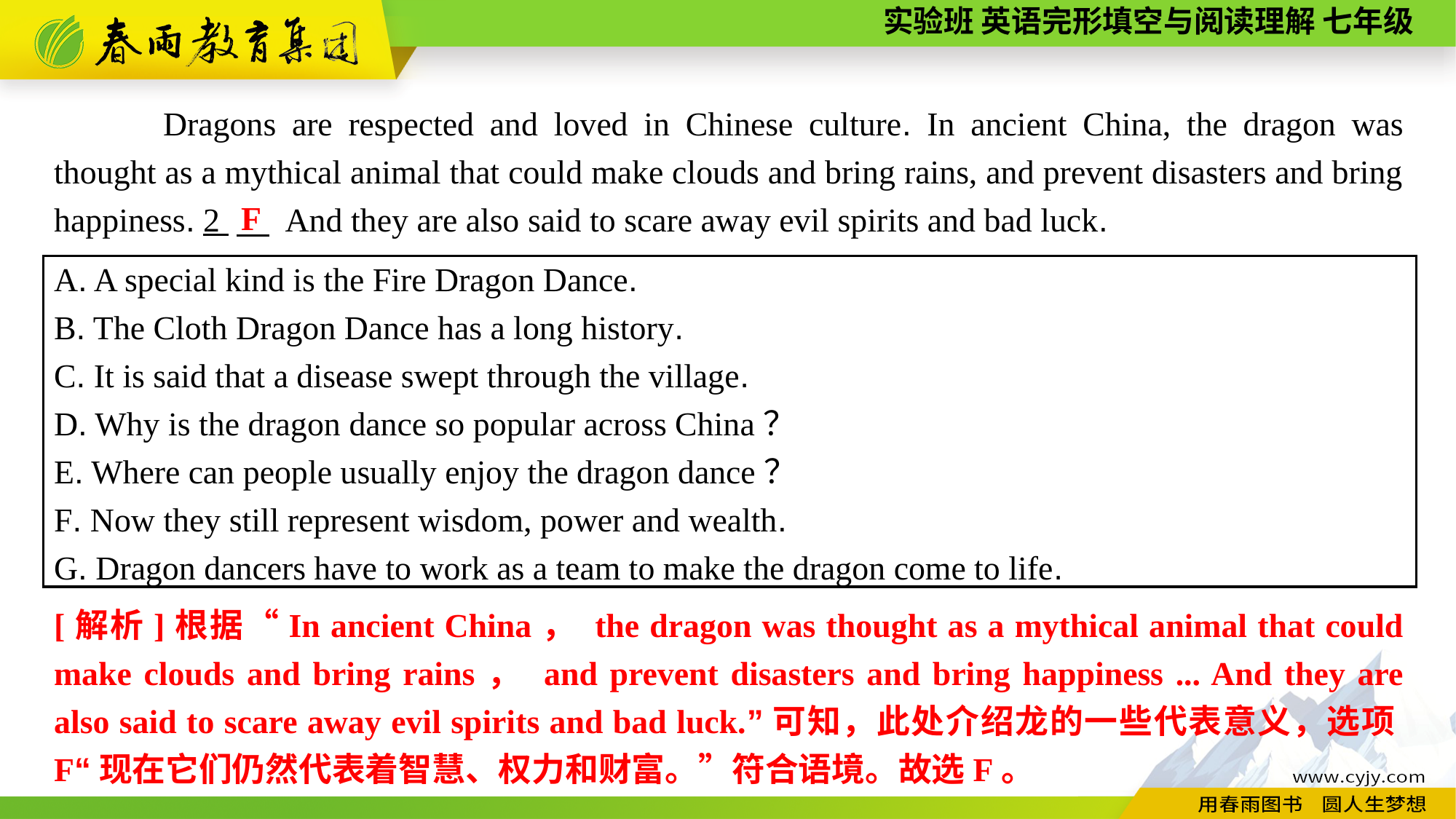

Dragons are respected and loved in Chinese culture. In ancient China, the dragon was thought as a mythical animal that could make clouds and bring rains, and prevent disasters and bring happiness. 2 　 And they are also said to scare away evil spirits and bad luck.
F
A. A special kind is the Fire Dragon Dance.
B. The Cloth Dragon Dance has a long history.
C. It is said that a disease swept through the village.
D. Why is the dragon dance so popular across China？
E. Where can people usually enjoy the dragon dance？
F. Now they still represent wisdom, power and wealth.
G. Dragon dancers have to work as a team to make the dragon come to life.

[解析]根据“In ancient China， the dragon was thought as a mythical animal that could make clouds and bring rains， and prevent disasters and bring happiness ... And they are also said to scare away evil spirits and bad luck.”可知，此处介绍龙的一些代表意义，选项F“现在它们仍然代表着智慧、权力和财富。”符合语境。故选F。